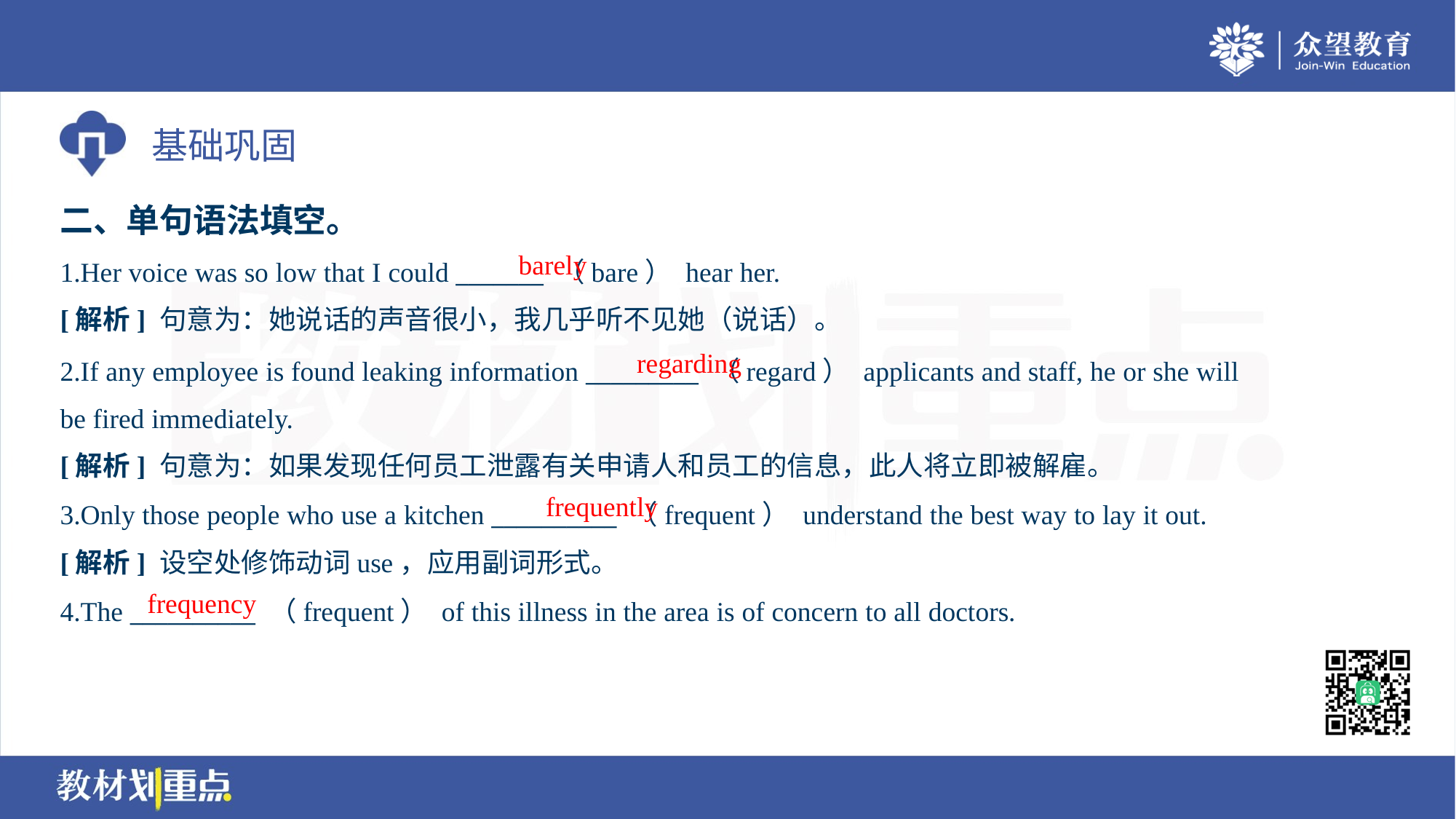

二、单句语法填空。
barely
1.Her voice was so low that I could _______ （bare） hear her.
[解析] 句意为：她说话的声音很小，我几乎听不见她（说话）。
regarding
2.If any employee is found leaking information _________ （regard） applicants and staff, he or she will
be fired immediately.
[解析] 句意为：如果发现任何员工泄露有关申请人和员工的信息，此人将立即被解雇。
frequently
3.Only those people who use a kitchen __________ （frequent） understand the best way to lay it out.
[解析] 设空处修饰动词use，应用副词形式。
frequency
4.The __________ （frequent） of this illness in the area is of concern to all doctors.